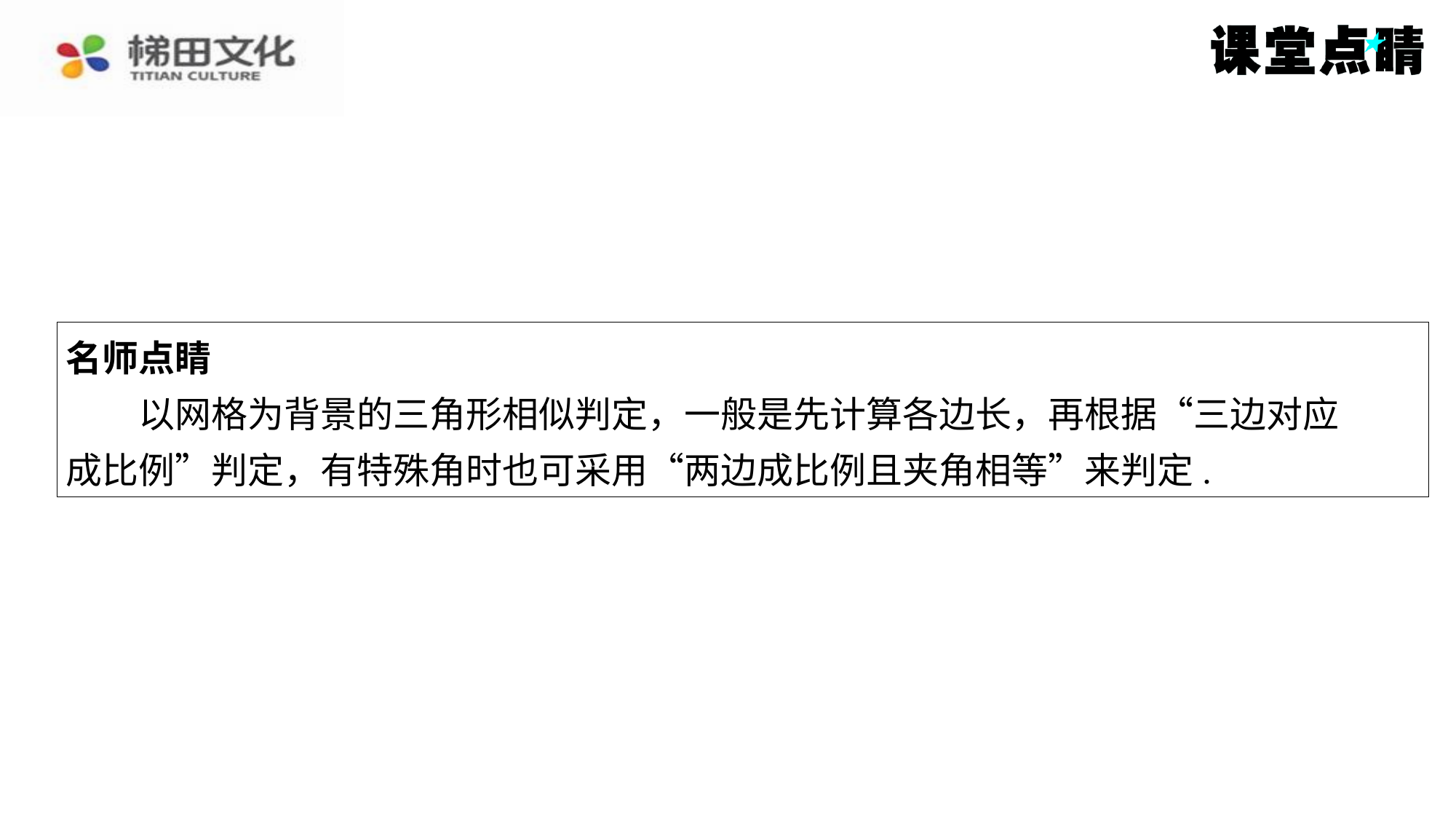

名师点睛
　　以网格为背景的三角形相似判定，一般是先计算各边长，再根据“三边对应
成比例”判定，有特殊角时也可采用“两边成比例且夹角相等”来判定.